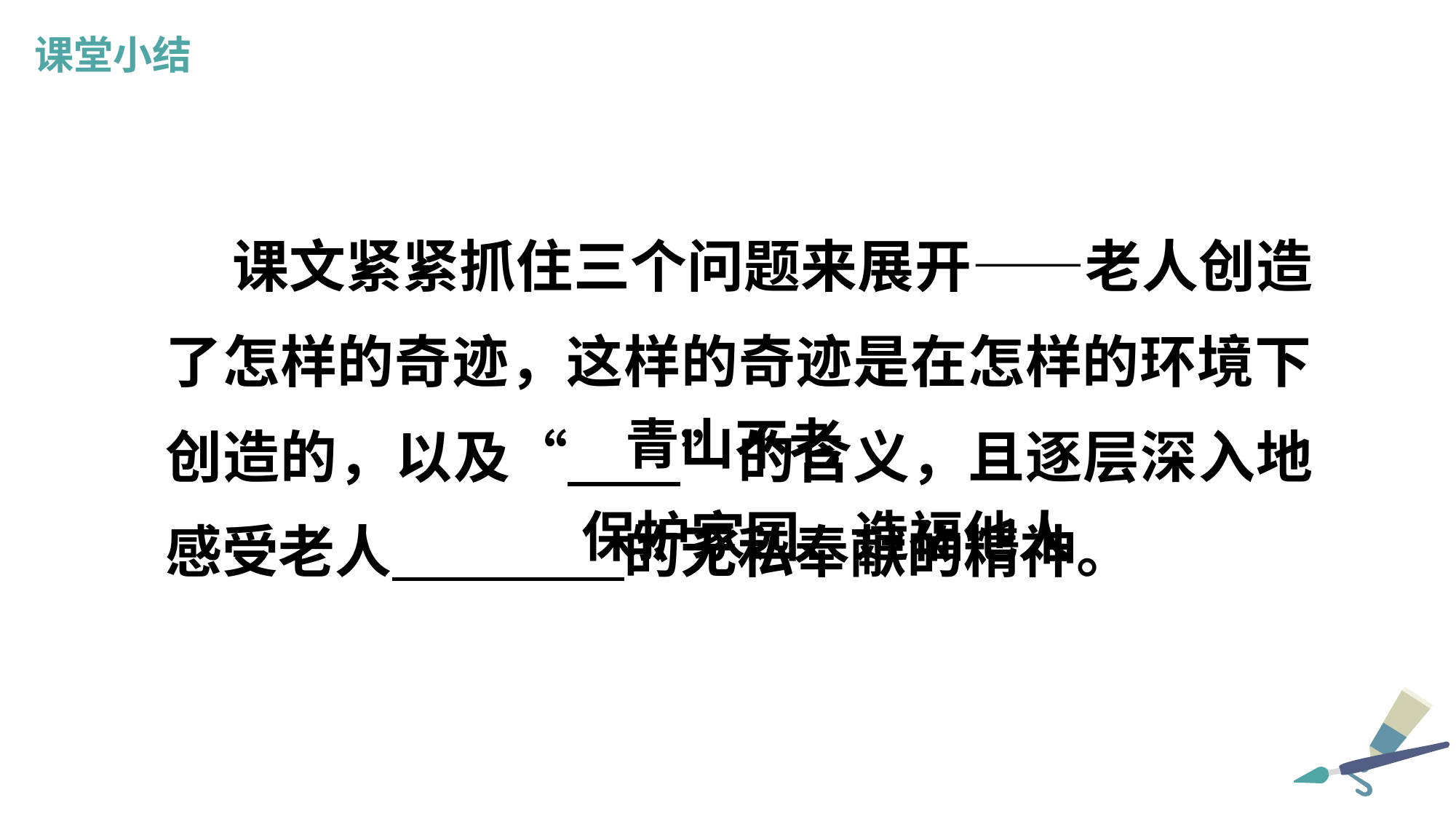

课堂小结
    课文紧紧抓住三个问题来展开——老人创造了怎样的奇迹，这样的奇迹是在怎样的环境下创造的，以及“        ”的含义，且逐层深入地感受老人                  的无私奉献的精神。
青山不老
保护家园、造福他人